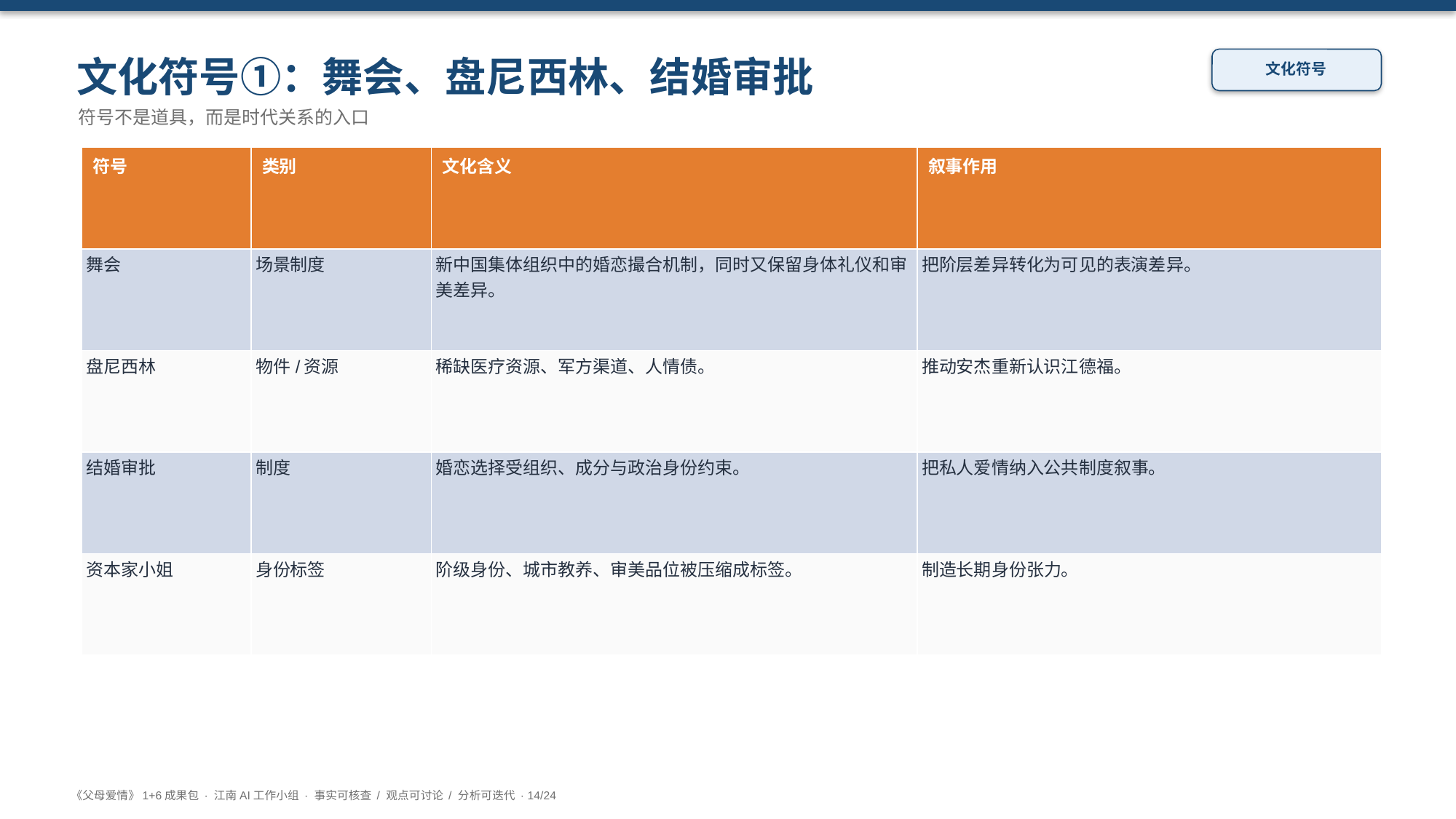

文化符号①：舞会、盘尼西林、结婚审批

文化符号
符号不是道具，而是时代关系的入口
| 符号 | 类别 | 文化含义 | 叙事作用 |
| --- | --- | --- | --- |
| 舞会 | 场景制度 | 新中国集体组织中的婚恋撮合机制，同时又保留身体礼仪和审美差异。 | 把阶层差异转化为可见的表演差异。 |
| 盘尼西林 | 物件/资源 | 稀缺医疗资源、军方渠道、人情债。 | 推动安杰重新认识江德福。 |
| 结婚审批 | 制度 | 婚恋选择受组织、成分与政治身份约束。 | 把私人爱情纳入公共制度叙事。 |
| 资本家小姐 | 身份标签 | 阶级身份、城市教养、审美品位被压缩成标签。 | 制造长期身份张力。 |
《父母爱情》1+6成果包 · 江南AI工作小组 · 事实可核查 / 观点可讨论 / 分析可迭代 · 14/24